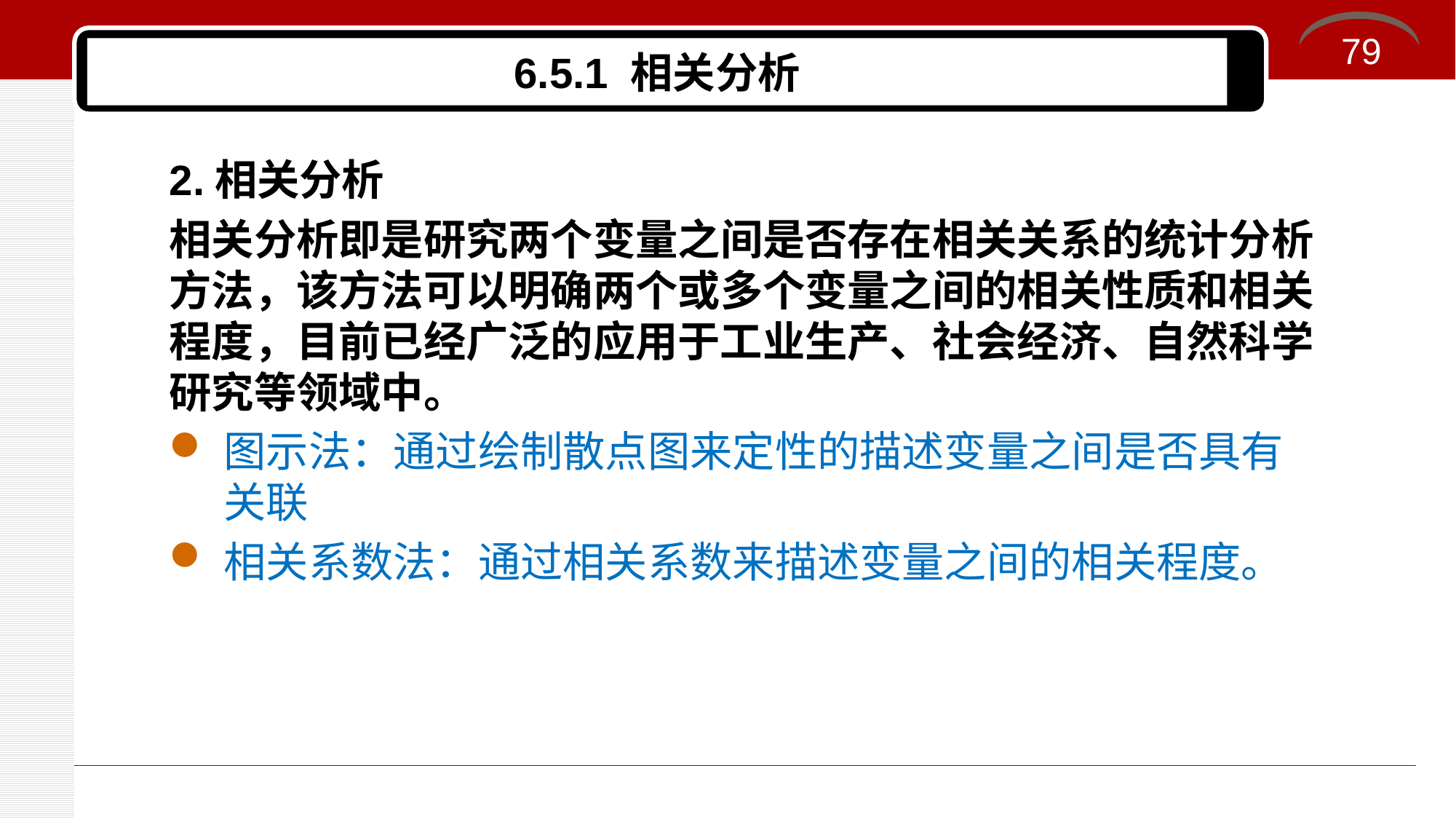

79
# 6.5.1 相关分析
2.相关分析
相关分析即是研究两个变量之间是否存在相关关系的统计分析方法，该方法可以明确两个或多个变量之间的相关性质和相关程度，目前已经广泛的应用于工业生产、社会经济、自然科学研究等领域中。
图示法：通过绘制散点图来定性的描述变量之间是否具有关联
相关系数法：通过相关系数来描述变量之间的相关程度。